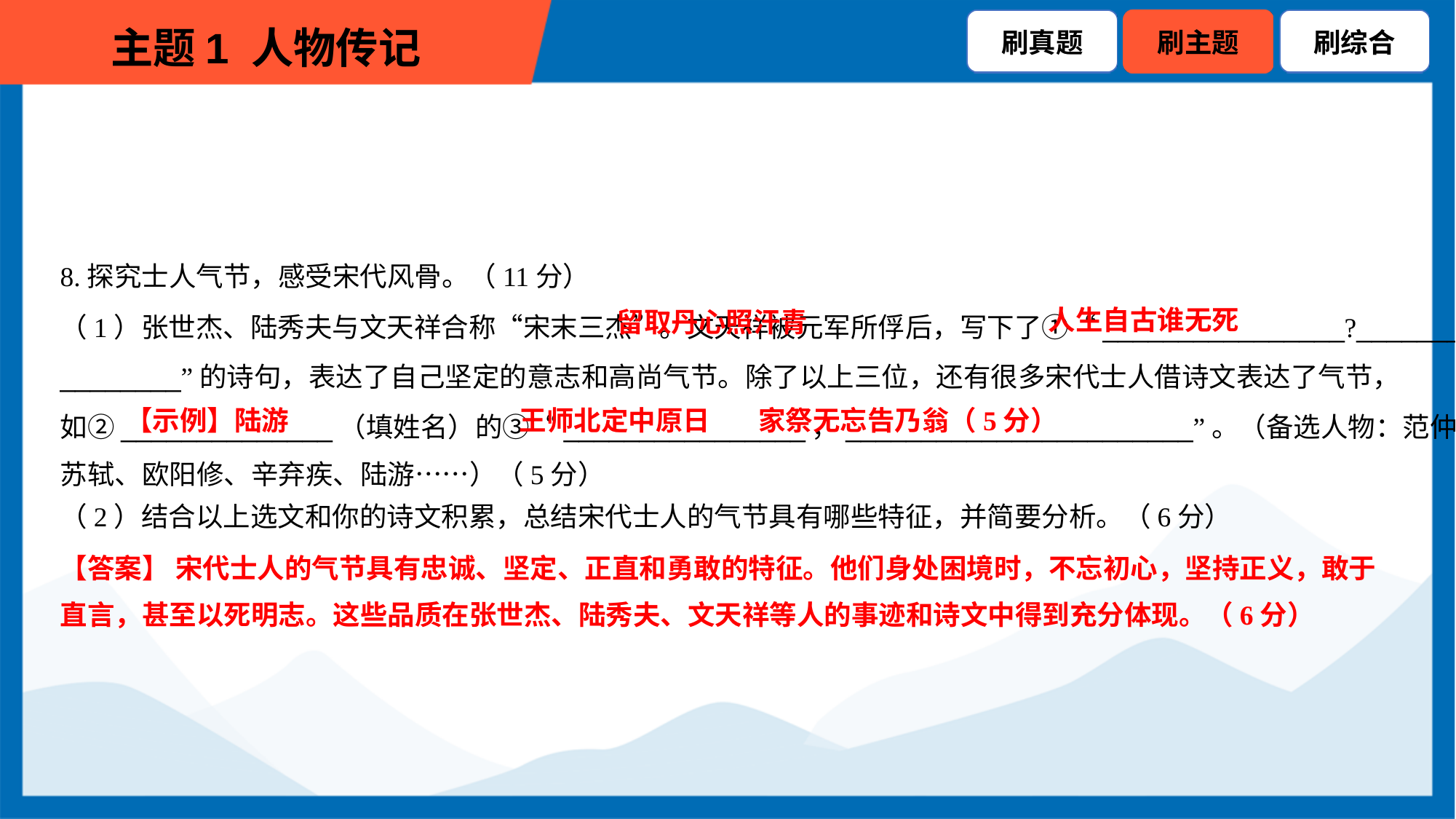

8.探究士人气节，感受宋代风骨。（11分）
                                                                                         留取丹心照汗青
人生自古谁无死
（1）张世杰、陆秀夫与文天祥合称“宋末三杰”。文天祥被元军所俘后，写下了①“________________?_________
________”的诗句，表达了自己坚定的意志和高尚气节。除了以上三位，还有很多宋代士人借诗文表达了气节，
如②______________（填姓名）的③“________________，_______________________”。（备选人物：范仲淹、
苏轼、欧阳修、辛弃疾、陆游……）（5分）
【示例】陆游
王师北定中原日
家祭无忘告乃翁（5分）
（2）结合以上选文和你的诗文积累，总结宋代士人的气节具有哪些特征，并简要分析。（6分）
【答案】 宋代士人的气节具有忠诚、坚定、正直和勇敢的特征。他们身处困境时，不忘初心，坚持正义，敢于
直言，甚至以死明志。这些品质在张世杰、陆秀夫、文天祥等人的事迹和诗文中得到充分体现。（6分）